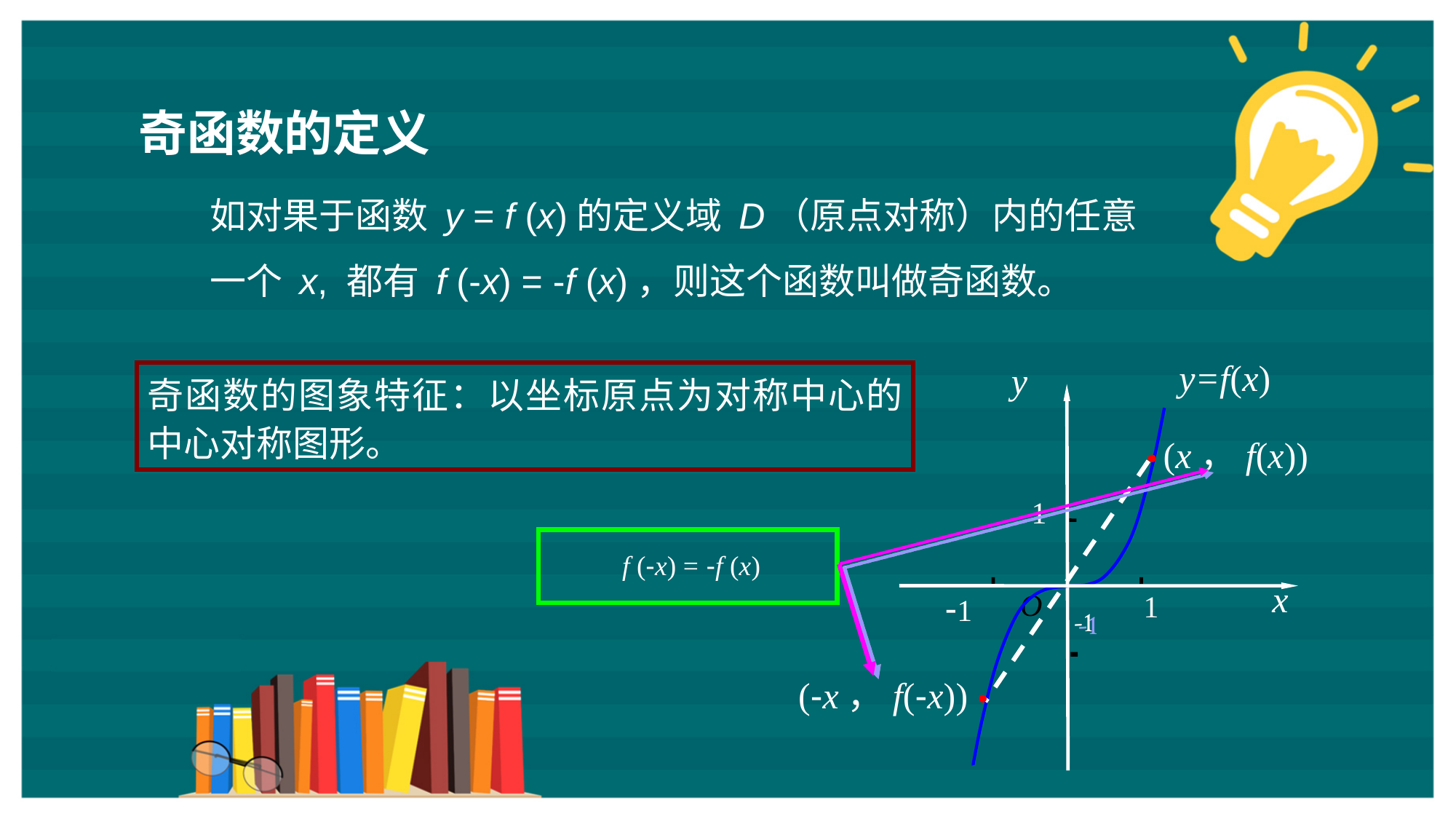

奇函数的定义
如对果于函数 y = f (x)的定义域 D（原点对称）内的任意
一个 x, 都有 f (-x) = -f (x)，则这个函数叫做奇函数。
y=f(x)
y

1

x

-1
O
1

(x，f(x))

 f (-x) = -f (x)

-1
(-x，f(-x))

奇函数的图象特征：以坐标原点为对称中心的中心对称图形。